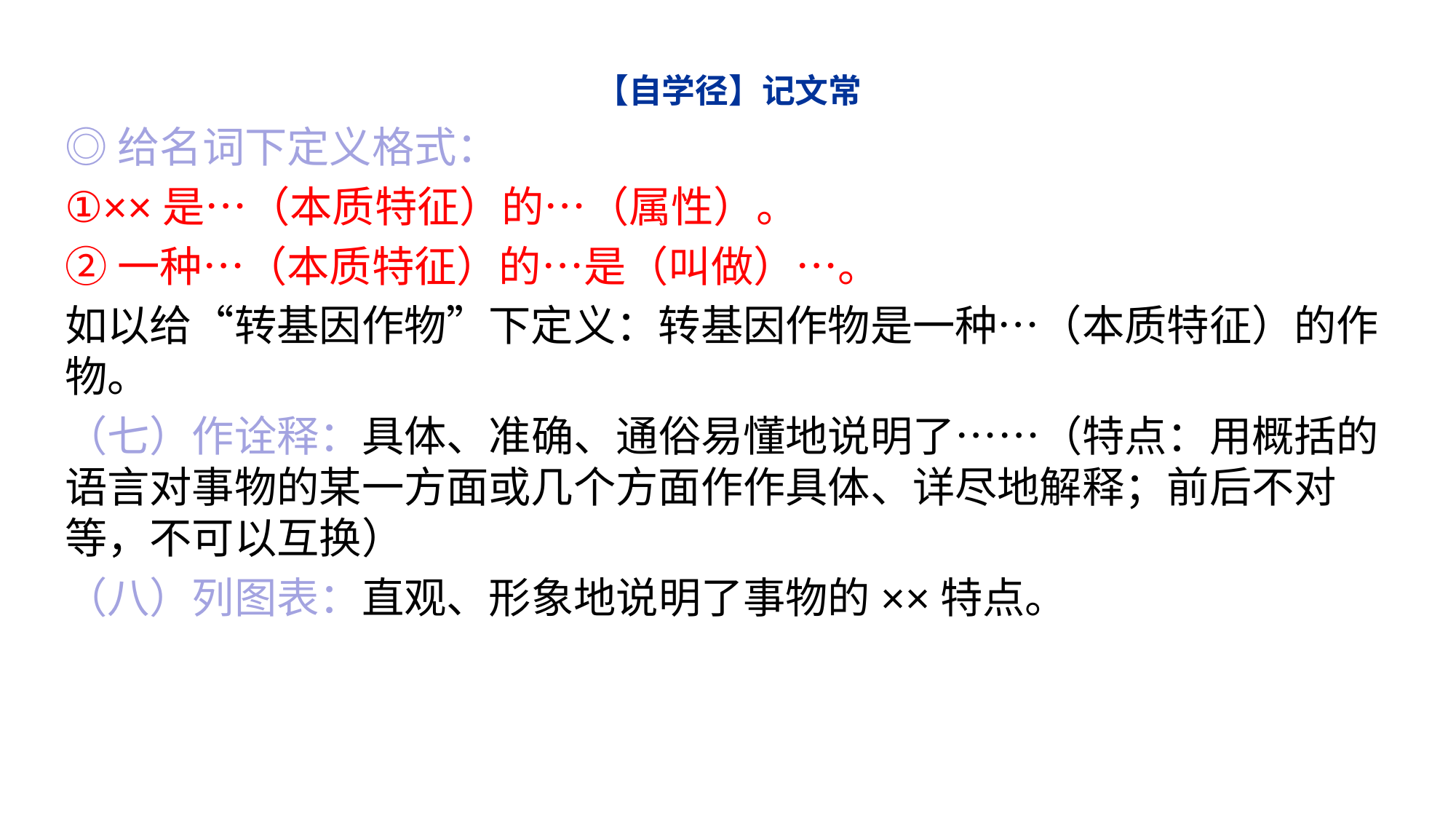

# 【自学径】记文常
◎给名词下定义格式：
①××是…（本质特征）的…（属性）。
②一种…（本质特征）的…是（叫做）…。
如以给“转基因作物”下定义：转基因作物是一种…（本质特征）的作物。
（七）作诠释：具体、准确、通俗易懂地说明了……（特点：用概括的语言对事物的某一方面或几个方面作作具体、详尽地解释；前后不对等，不可以互换）
（八）列图表：直观、形象地说明了事物的××特点。